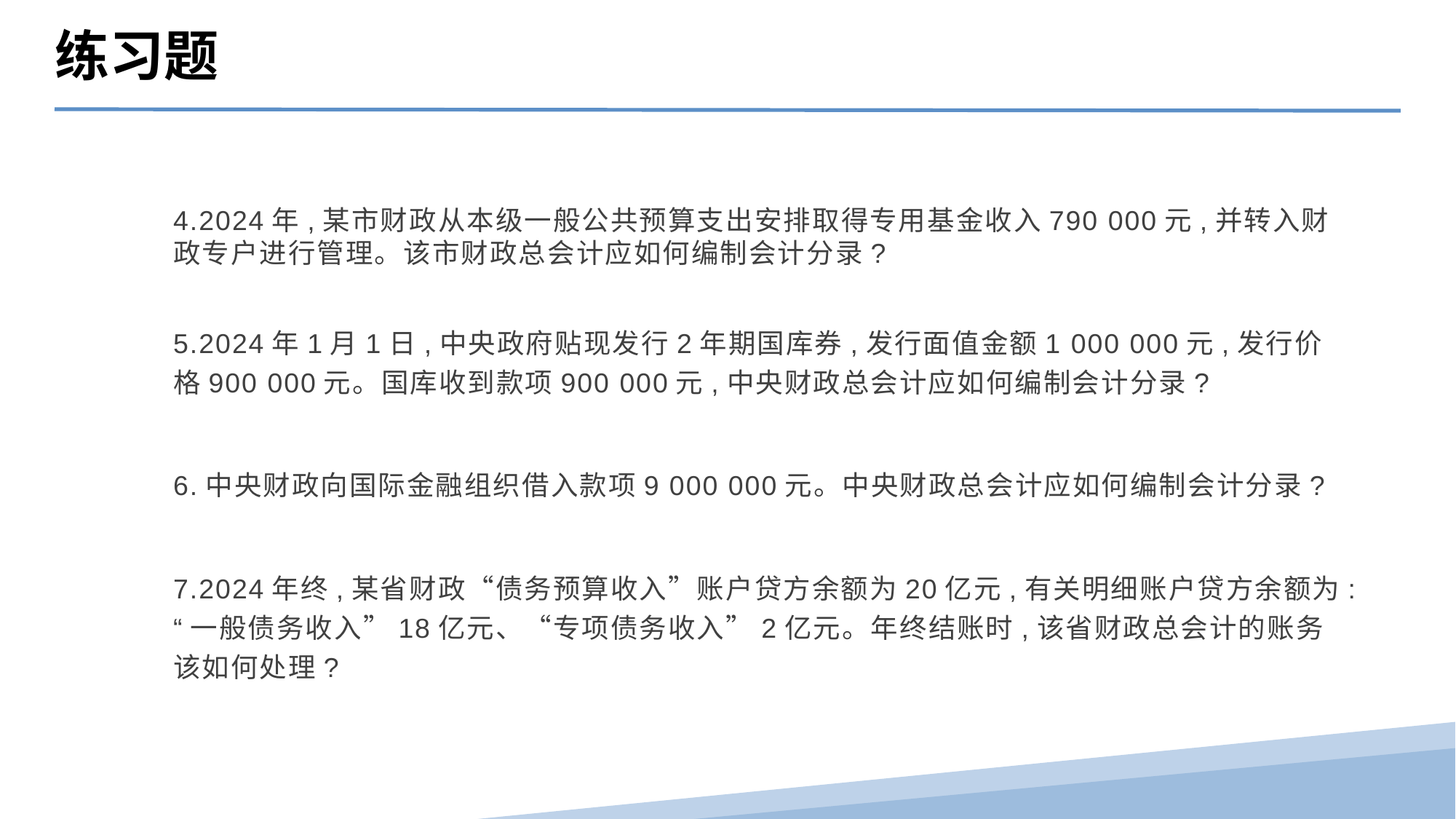

练习题
4.2024年,某市财政从本级一般公共预算支出安排取得专用基金收入790 000元,并转入财政专户进行管理。该市财政总会计应如何编制会计分录?

5.2024年1月1日,中央政府贴现发行2年期国库券,发行面值金额1 000 000元,发行价格900 000元。国库收到款项900 000元,中央财政总会计应如何编制会计分录?

6.中央财政向国际金融组织借入款项9 000 000元。中央财政总会计应如何编制会计分录?

7.2024年终,某省财政“债务预算收入”账户贷方余额为20亿元,有关明细账户贷方余额为:“一般债务收入”18亿元、“专项债务收入”2亿元。年终结账时,该省财政总会计的账务该如何处理?